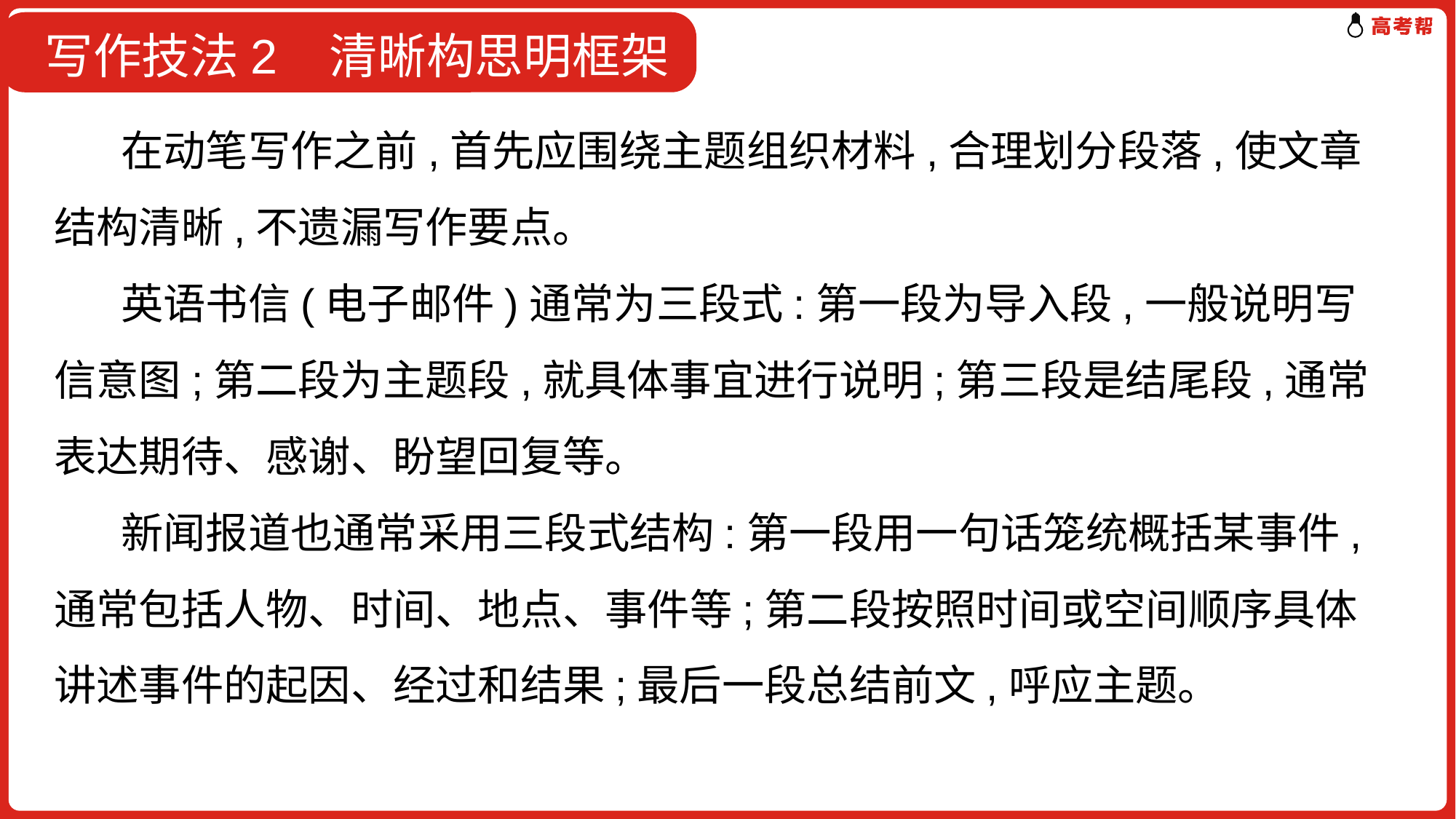

写作技法2   清晰构思明框架
      在动笔写作之前,首先应围绕主题组织材料,合理划分段落,使文章结构清晰,不遗漏写作要点。
      英语书信(电子邮件)通常为三段式:第一段为导入段,一般说明写信意图;第二段为主题段,就具体事宜进行说明;第三段是结尾段,通常表达期待、感谢、盼望回复等。
      新闻报道也通常采用三段式结构:第一段用一句话笼统概括某事件,通常包括人物、时间、地点、事件等;第二段按照时间或空间顺序具体讲述事件的起因、经过和结果;最后一段总结前文,呼应主题。